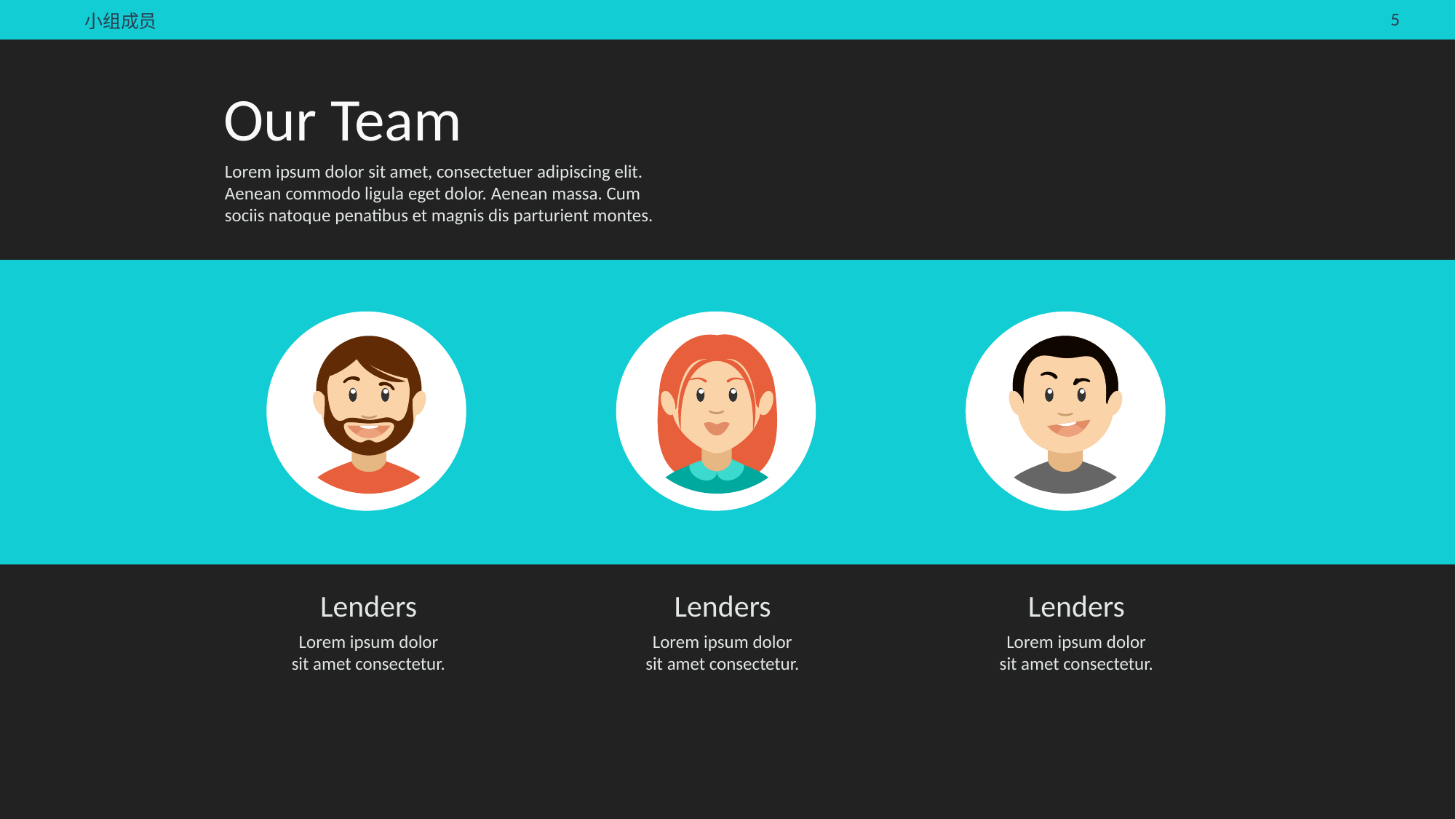

小组成员
Our Team
Lorem ipsum dolor sit amet, consectetuer adipiscing elit. Aenean commodo ligula eget dolor. Aenean massa. Cum sociis natoque penatibus et magnis dis parturient montes.

Lenders
Lorem ipsum dolor sit amet consectetur.
Lenders
Lorem ipsum dolor sit amet consectetur.
Lenders
Lorem ipsum dolor sit amet consectetur.